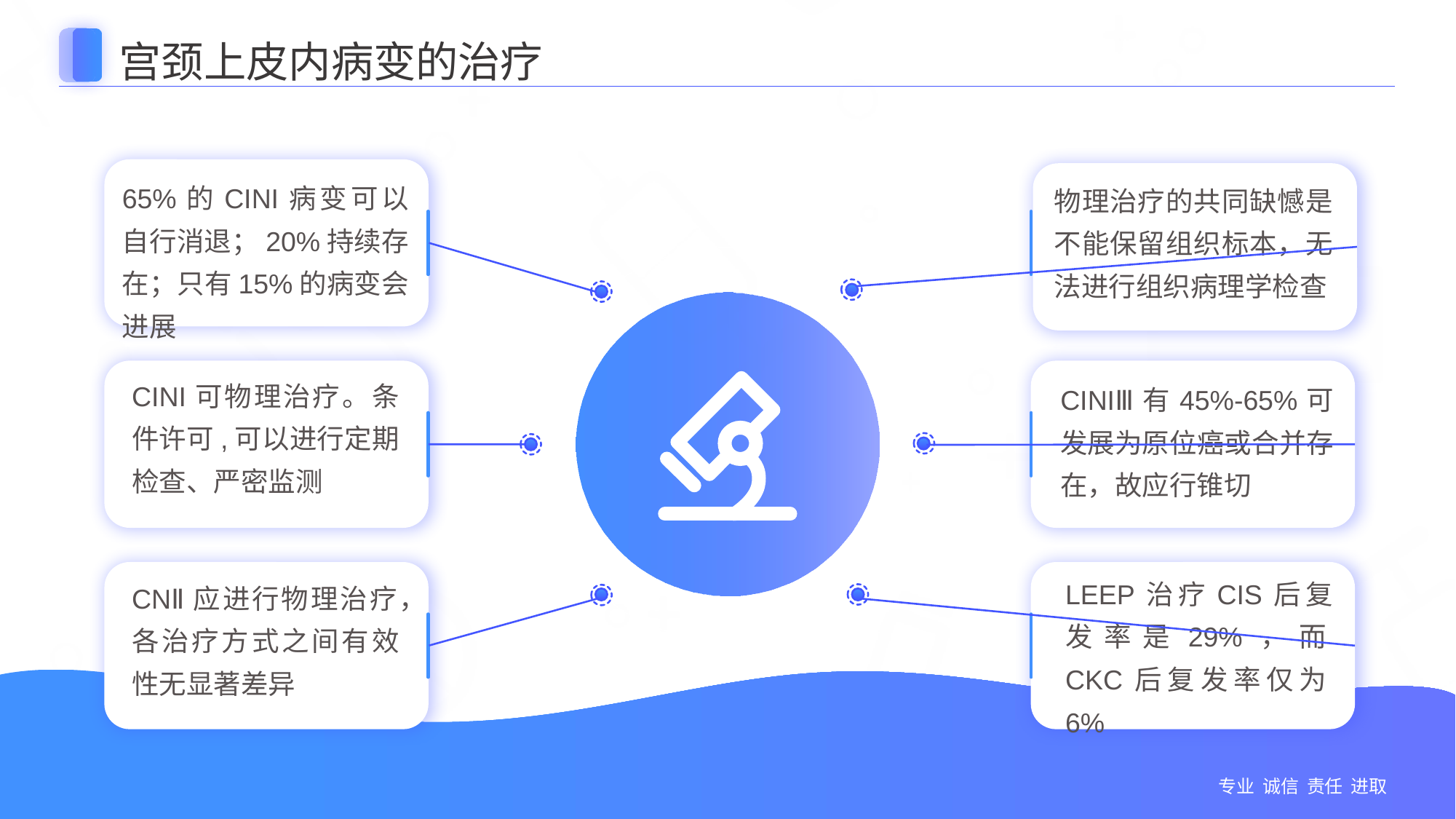

宫颈上皮内病变的治疗

65%的CINI病变可以自行消退；20%持续存在；只有15%的病变会进展
物理治疗的共同缺憾是不能保留组织标本，无法进行组织病理学检查

CINI可物理治疗。条件许可,可以进行定期检查、严密监测
CINIⅢ有45%-65%可发展为原位癌或合并存在，故应行锥切

LEEP治疗CIS后复发率是29%，而CKC后复发率仅为6%
CNⅡ应进行物理治疗，各治疗方式之间有效性无显著差异